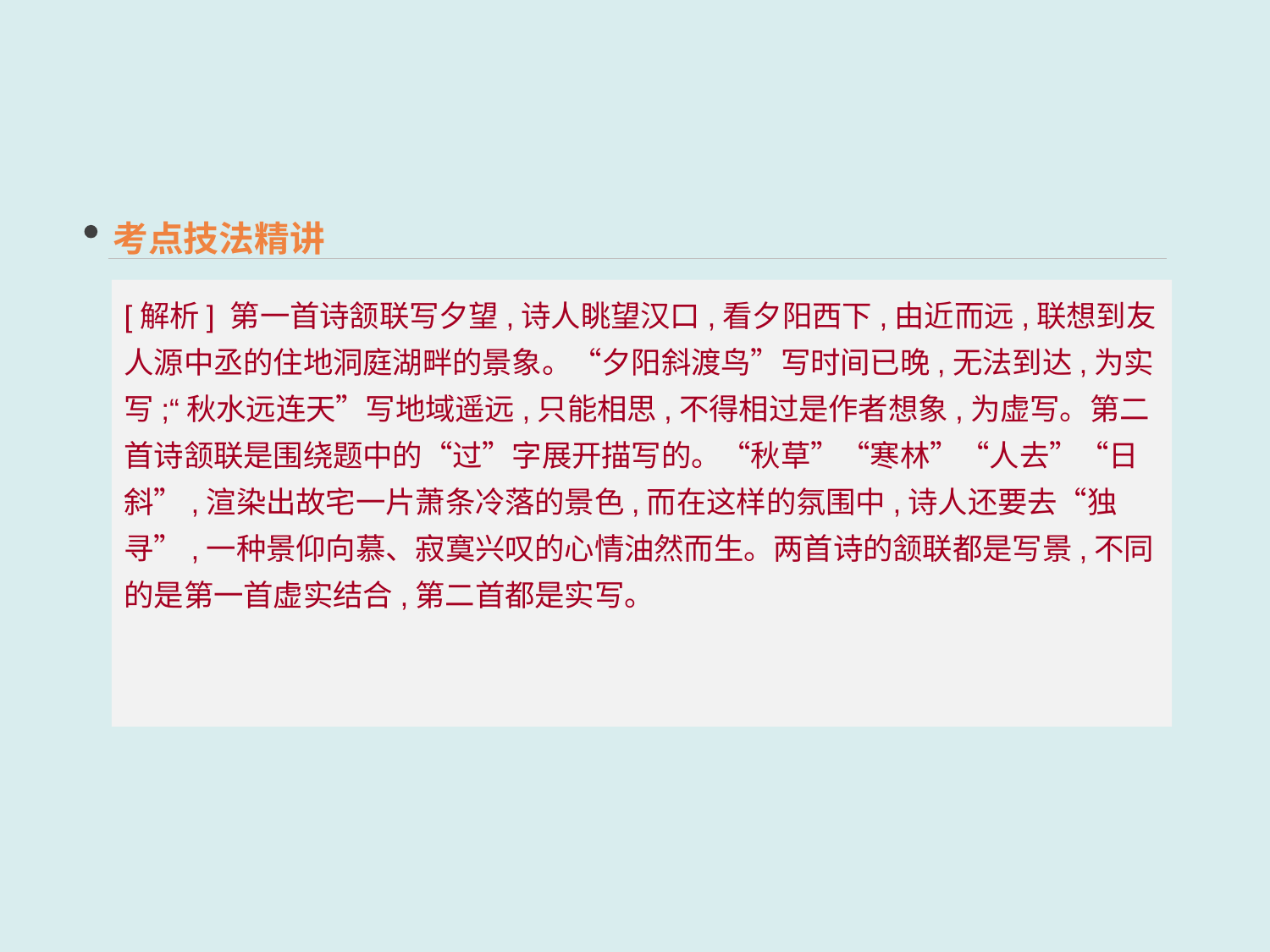

考点技法精讲

[解析] 第一首诗颔联写夕望,诗人眺望汉口,看夕阳西下,由近而远,联想到友人源中丞的住地洞庭湖畔的景象。“夕阳斜渡鸟”写时间已晚,无法到达,为实写;“秋水远连天”写地域遥远,只能相思,不得相过是作者想象,为虚写。第二首诗颔联是围绕题中的“过”字展开描写的。“秋草”“寒林”“人去”“日斜”,渲染出故宅一片萧条冷落的景色,而在这样的氛围中,诗人还要去“独寻”,一种景仰向慕、寂寞兴叹的心情油然而生。两首诗的颔联都是写景,不同的是第一首虚实结合,第二首都是实写。